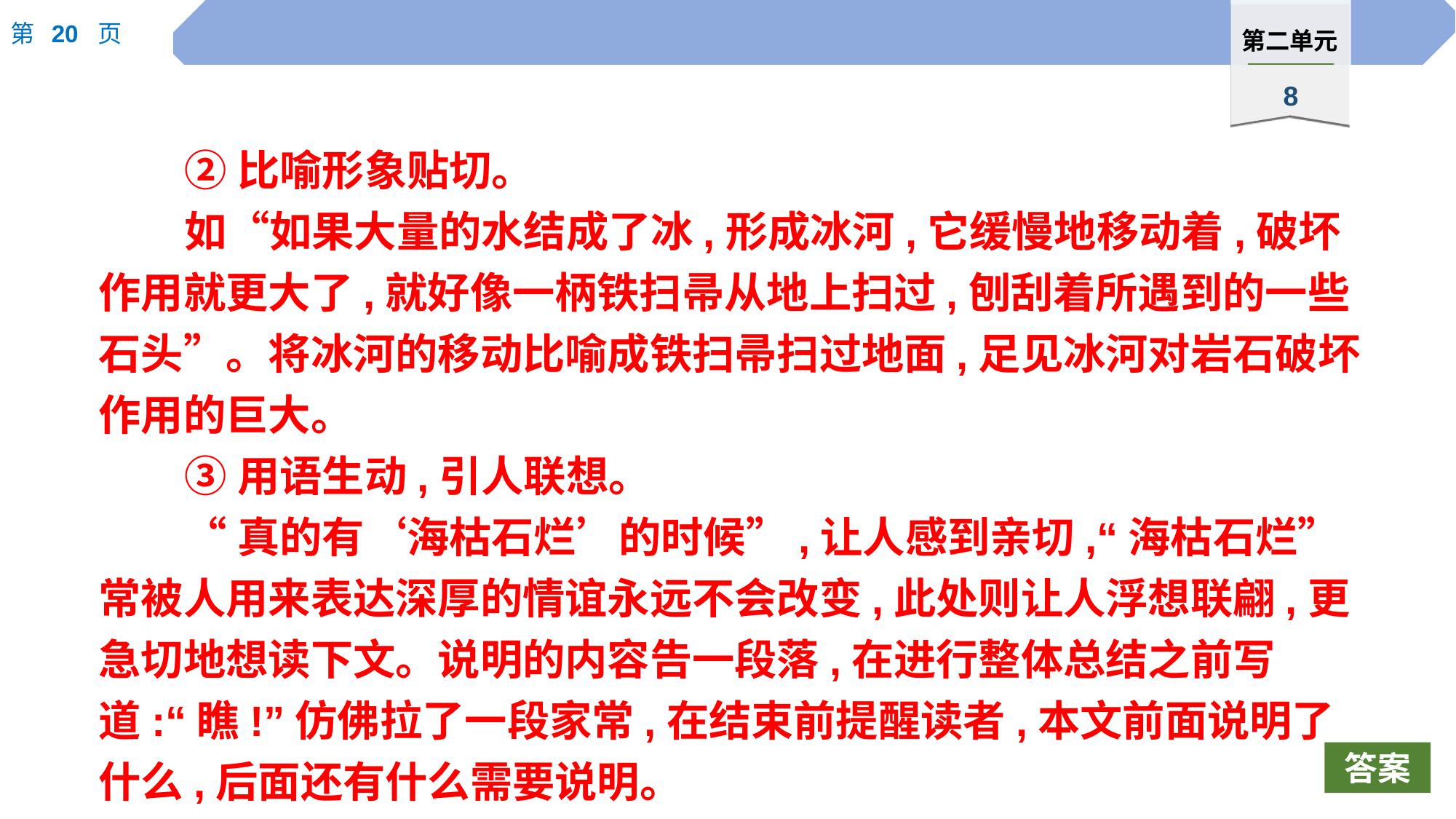

②比喻形象贴切。
如“如果大量的水结成了冰,形成冰河,它缓慢地移动着,破坏作用就更大了,就好像一柄铁扫帚从地上扫过,刨刮着所遇到的一些石头”。将冰河的移动比喻成铁扫帚扫过地面,足见冰河对岩石破坏作用的巨大。
③用语生动,引人联想。
“真的有‘海枯石烂’的时候”,让人感到亲切,“海枯石烂”常被人用来表达深厚的情谊永远不会改变,此处则让人浮想联翩,更急切地想读下文。说明的内容告一段落,在进行整体总结之前写道:“瞧!”仿佛拉了一段家常,在结束前提醒读者,本文前面说明了什么,后面还有什么需要说明。
答案